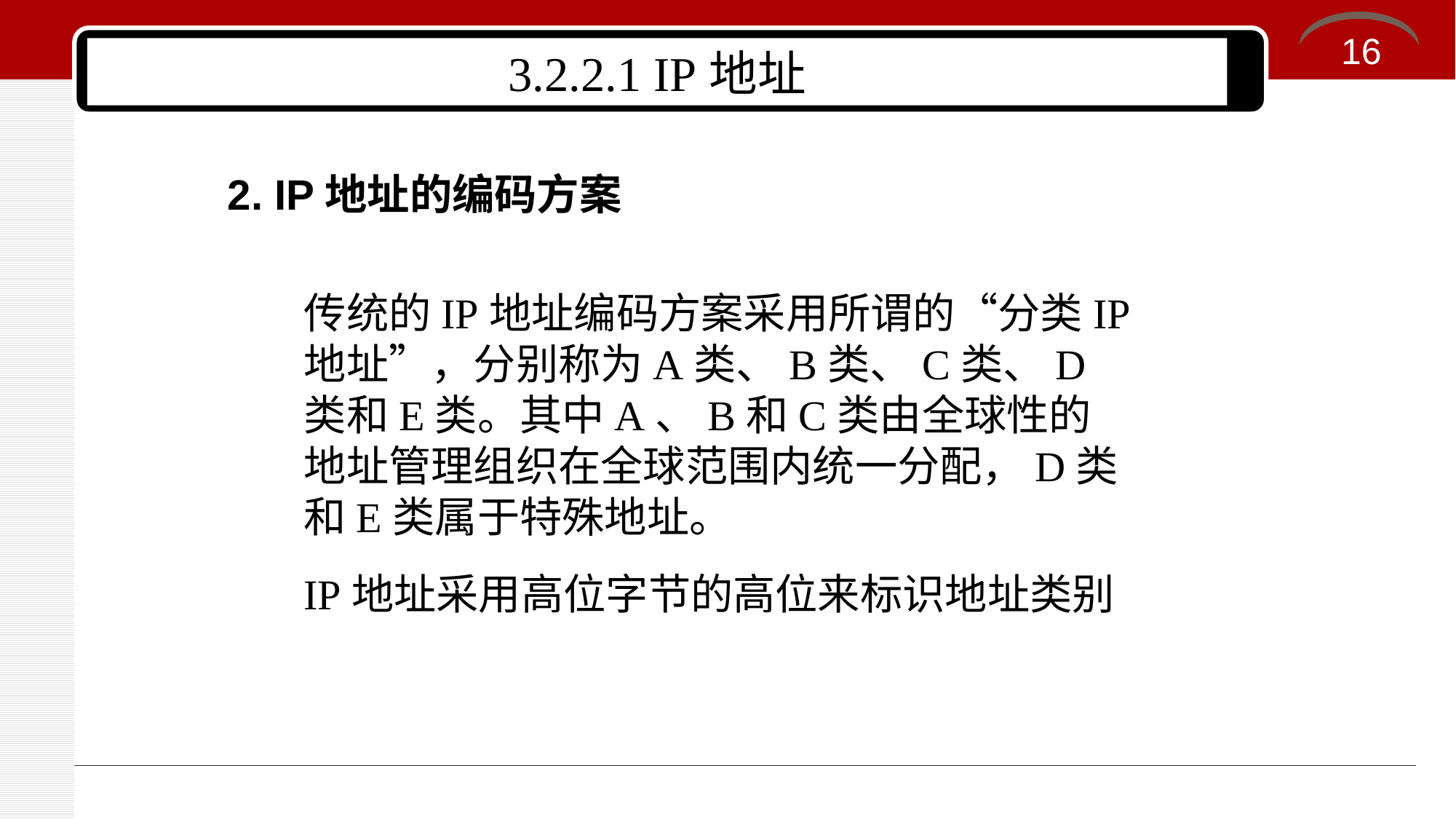

16
# 3.2.2.1 IP地址
2. IP地址的编码方案
传统的IP地址编码方案采用所谓的“分类IP地址”，分别称为A类、B类、C类、D类和E类。其中A、B和C类由全球性的地址管理组织在全球范围内统一分配，D类和E类属于特殊地址。
IP地址采用高位字节的高位来标识地址类别